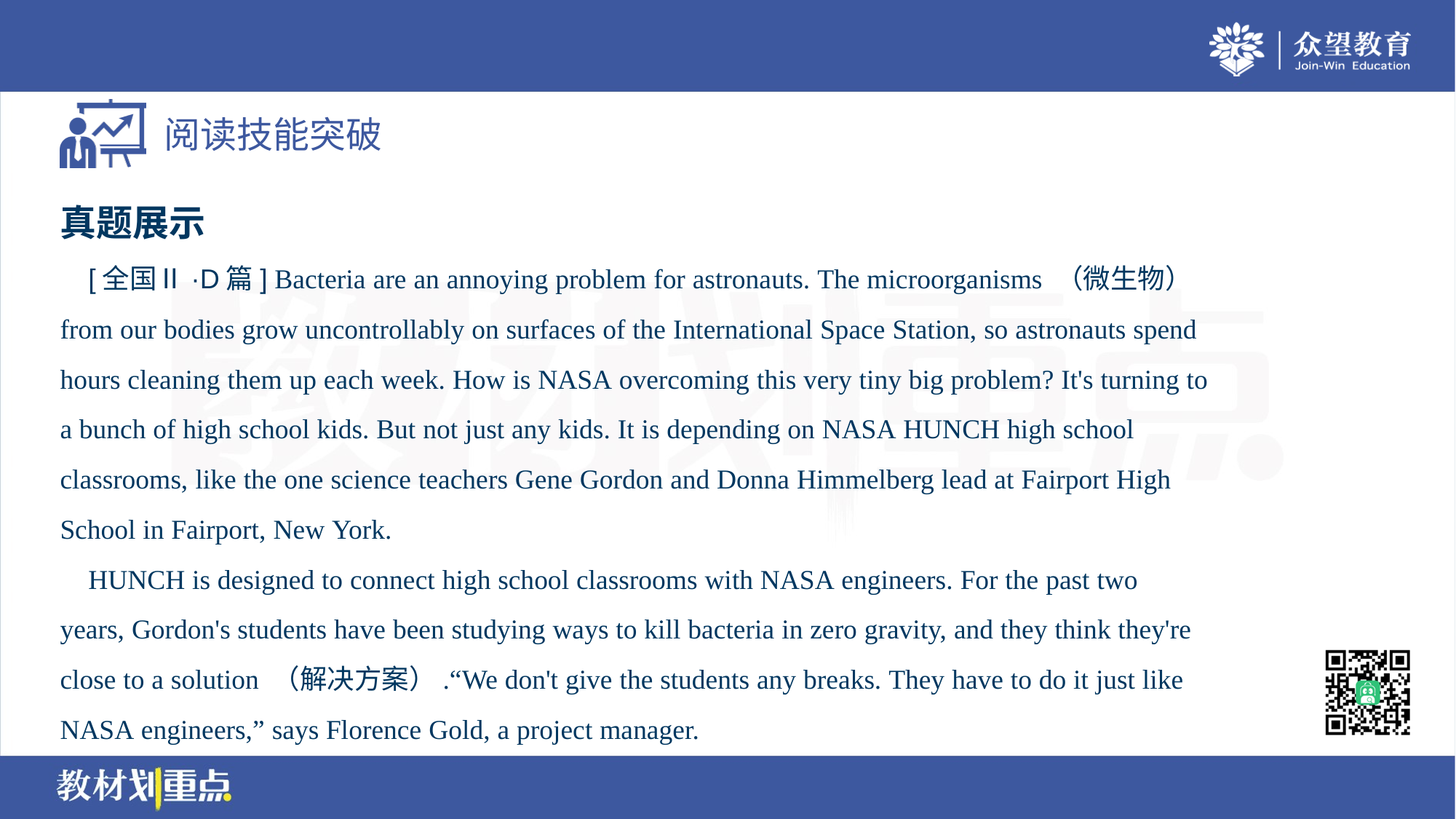

真题展示
    [全国Ⅱ·D篇] Bacteria are an annoying problem for astronauts. The microorganisms （微生物）
from our bodies grow uncontrollably on surfaces of the International Space Station, so astronauts spend
hours cleaning them up each week. How is NASA overcoming this very tiny big problem? It's turning to
a bunch of high school kids. But not just any kids. It is depending on NASA HUNCH high school
classrooms, like the one science teachers Gene Gordon and Donna Himmelberg lead at Fairport High
School in Fairport, New York.
    HUNCH is designed to connect high school classrooms with NASA engineers. For the past two
years, Gordon's students have been studying ways to kill bacteria in zero gravity, and they think they're
close to a solution （解决方案）.“We don't give the students any breaks. They have to do it just like
NASA engineers,” says Florence Gold, a project manager.